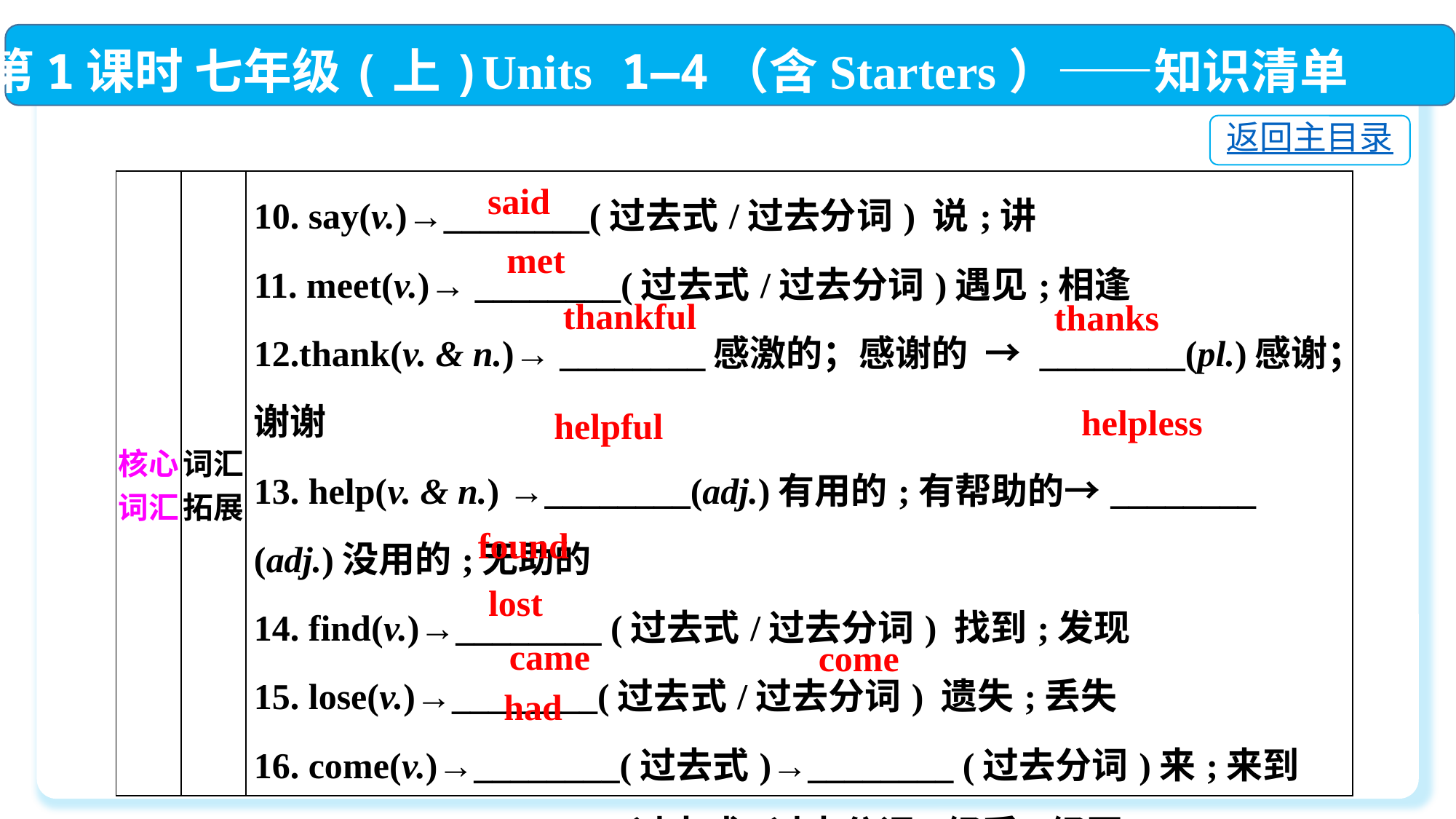

第1课时 七年级(上)Units 1—4（含Starters）——知识清单

返回主目录
| 核心词汇 | 词汇拓展 | 10. say(v.)→\_\_\_\_\_\_\_\_(过去式/过去分词) 说;讲  11. meet(v.)→ \_\_\_\_\_\_\_\_(过去式/过去分词)遇见;相逢  12.thank(v. & n.)→ \_\_\_\_\_\_\_\_感激的；感谢的 → \_\_\_\_\_\_\_\_(pl.)感谢；谢谢 13. help(v. & n.) →\_\_\_\_\_\_\_\_(adj.)有用的;有帮助的→\_\_\_\_\_\_\_\_ (adj.)没用的;无助的  14. find(v.)→\_\_\_\_\_\_\_\_ (过去式/过去分词) 找到;发现  15. lose(v.)→\_\_\_\_\_\_\_\_(过去式/过去分词) 遗失;丢失  16. come(v.)→\_\_\_\_\_\_\_\_(过去式)→\_\_\_\_\_\_\_\_ (过去分词)来;来到  17. have(v.)→\_\_\_\_\_\_\_\_(过去式/过去分词)经受;经历 |
| --- | --- | --- |
said

met
thankful
thanks
helpless
helpful
found
lost
came
come
had